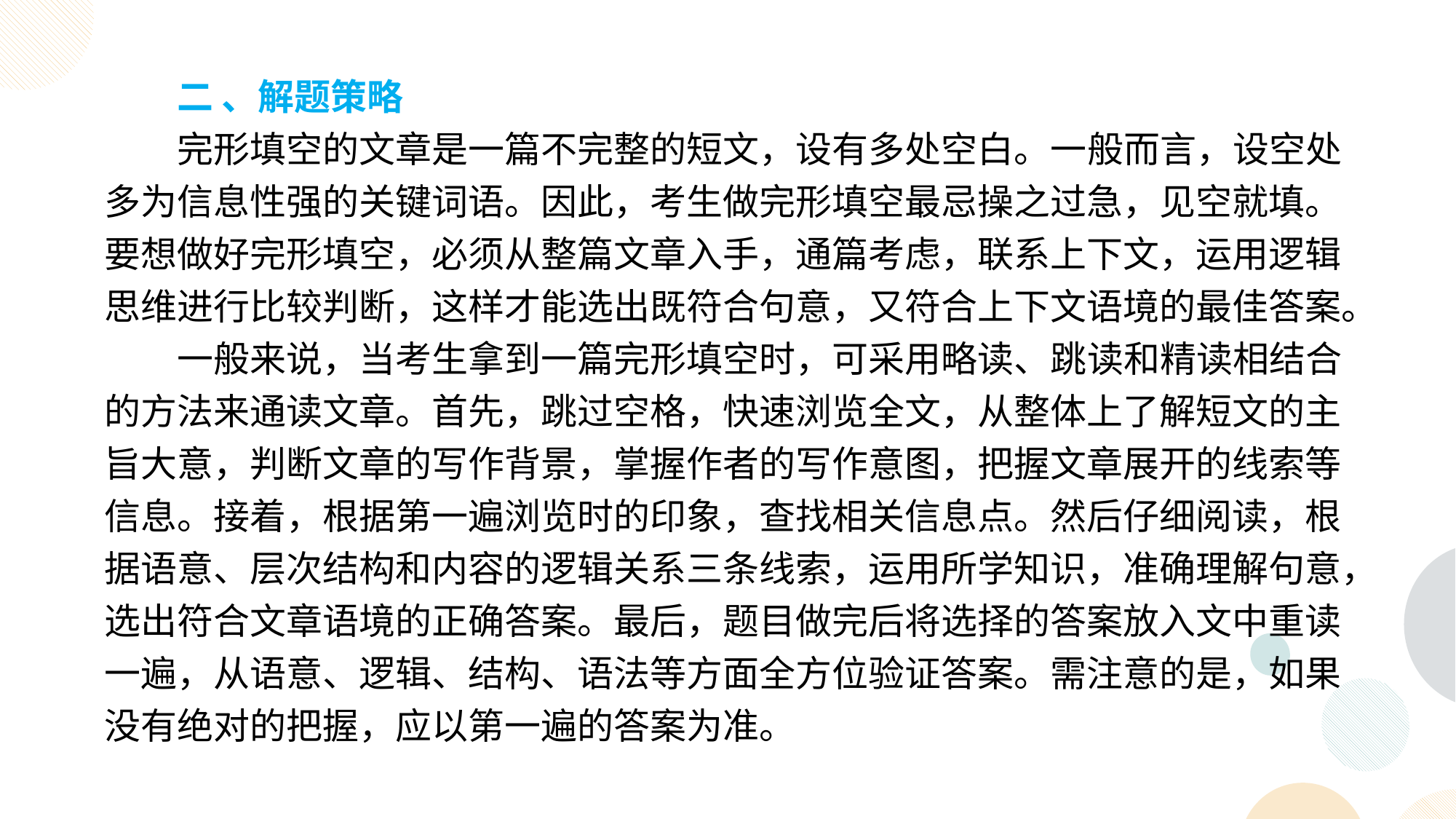

二 、解题策略
完形填空的文章是一篇不完整的短文，设有多处空白。一般而言，设空处多为信息性强的关键词语。因此，考生做完形填空最忌操之过急，见空就填。要想做好完形填空，必须从整篇文章入手，通篇考虑，联系上下文，运用逻辑思维进行比较判断，这样才能选出既符合句意，又符合上下文语境的最佳答案。
一般来说，当考生拿到一篇完形填空时，可采用略读、跳读和精读相结合的方法来通读文章。首先，跳过空格，快速浏览全文，从整体上了解短文的主旨大意，判断文章的写作背景，掌握作者的写作意图，把握文章展开的线索等信息。接着，根据第一遍浏览时的印象，查找相关信息点。然后仔细阅读，根据语意、层次结构和内容的逻辑关系三条线索，运用所学知识，准确理解句意，选出符合文章语境的正确答案。最后，题目做完后将选择的答案放入文中重读一遍，从语意、逻辑、结构、语法等方面全方位验证答案。需注意的是，如果没有绝对的把握，应以第一遍的答案为准。